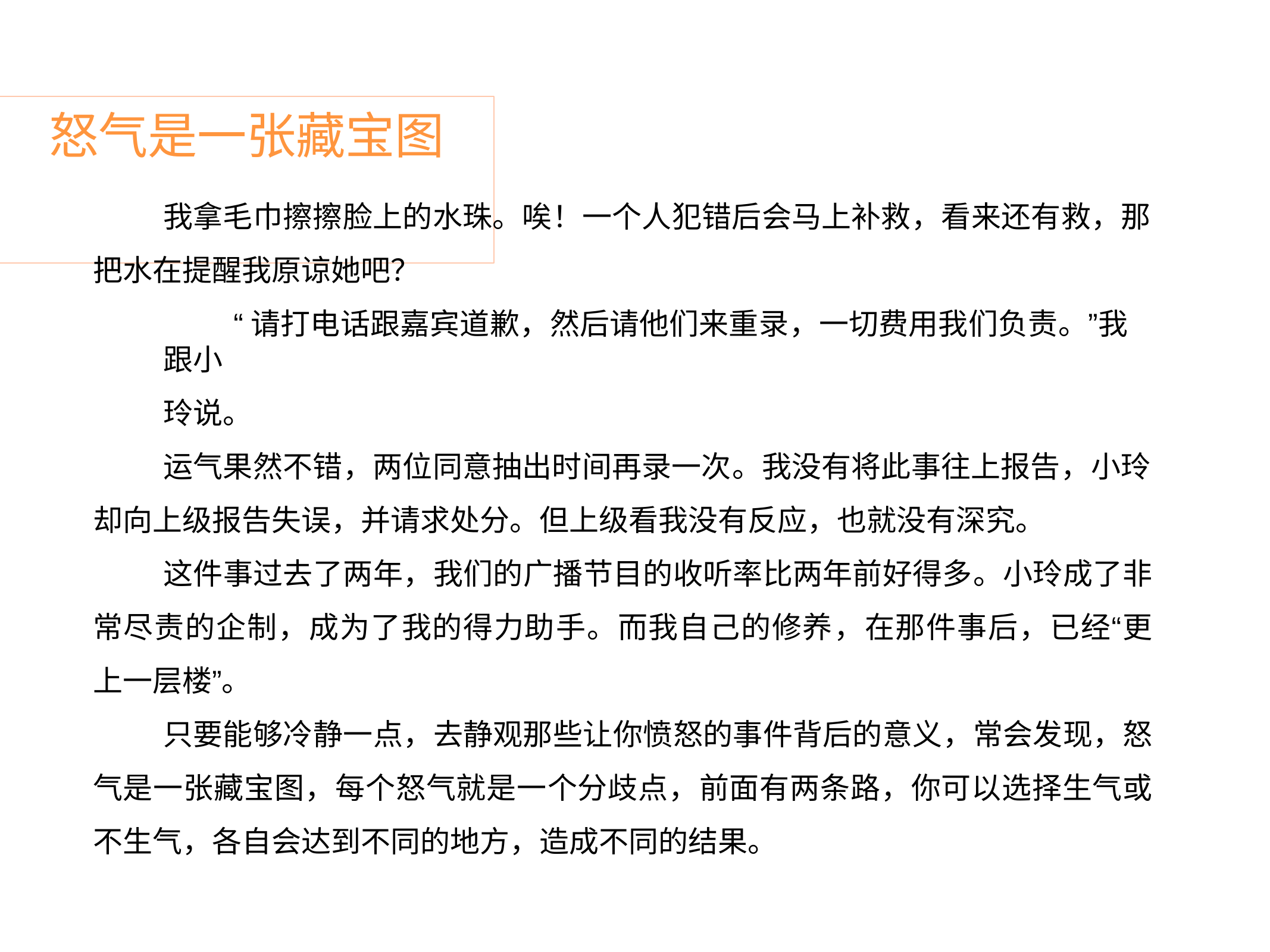

# 怒气是一张藏宝图
我拿毛巾擦擦脸上的水珠。唉！一个人犯错后会马上补救，看来还有救，那 把水在提醒我原谅她吧？
“请打电话跟嘉宾道歉，然后请他们来重录，一切费用我们负责。”我跟小
玲说。
运气果然不错，两位同意抽出时间再录一次。我没有将此事往上报告，小玲 却向上级报告失误，并请求处分。但上级看我没有反应，也就没有深究。
这件事过去了两年，我们的广播节目的收听率比两年前好得多。小玲成了非 常尽责的企制，成为了我的得力助手。而我自己的修养，在那件事后，已经“更 上一层楼”。
只要能够冷静一点，去静观那些让你愤怒的事件背后的意义，常会发现，怒 气是一张藏宝图，每个怒气就是一个分歧点，前面有两条路，你可以选择生气或 不生气，各自会达到不同的地方，造成不同的结果。